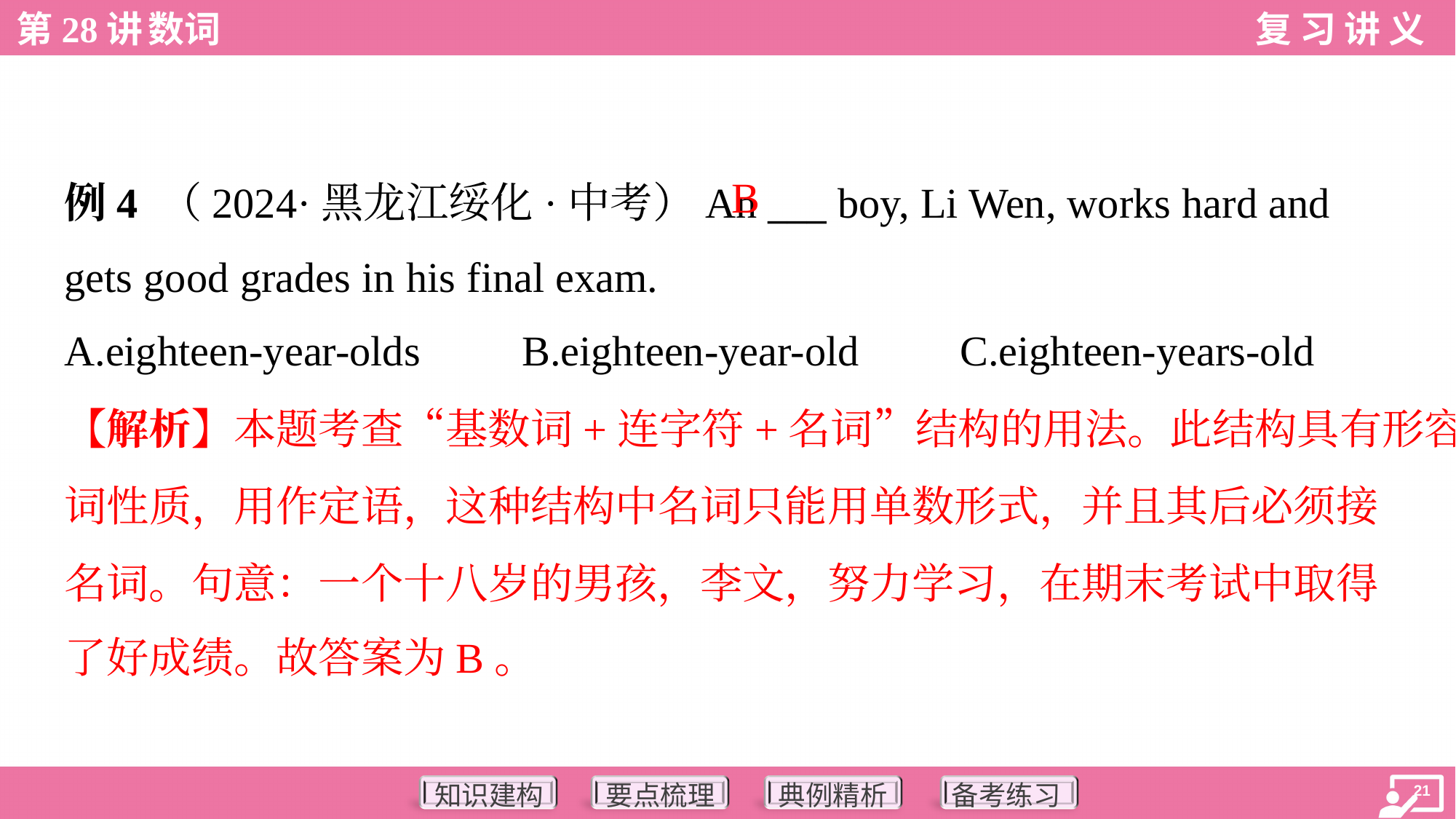

B
例4 （2024·黑龙江绥化·中考）An ___ boy, Li Wen, works hard and
gets good grades in his final exam.
A.eighteen-year-olds	B.eighteen-year-old	C.eighteen-years-old
【解析】本题考查“基数词+连字符+名词”结构的用法。此结构具有形容
词性质，用作定语，这种结构中名词只能用单数形式，并且其后必须接
名词。句意：一个十八岁的男孩，李文，努力学习，在期末考试中取得
了好成绩。故答案为B。